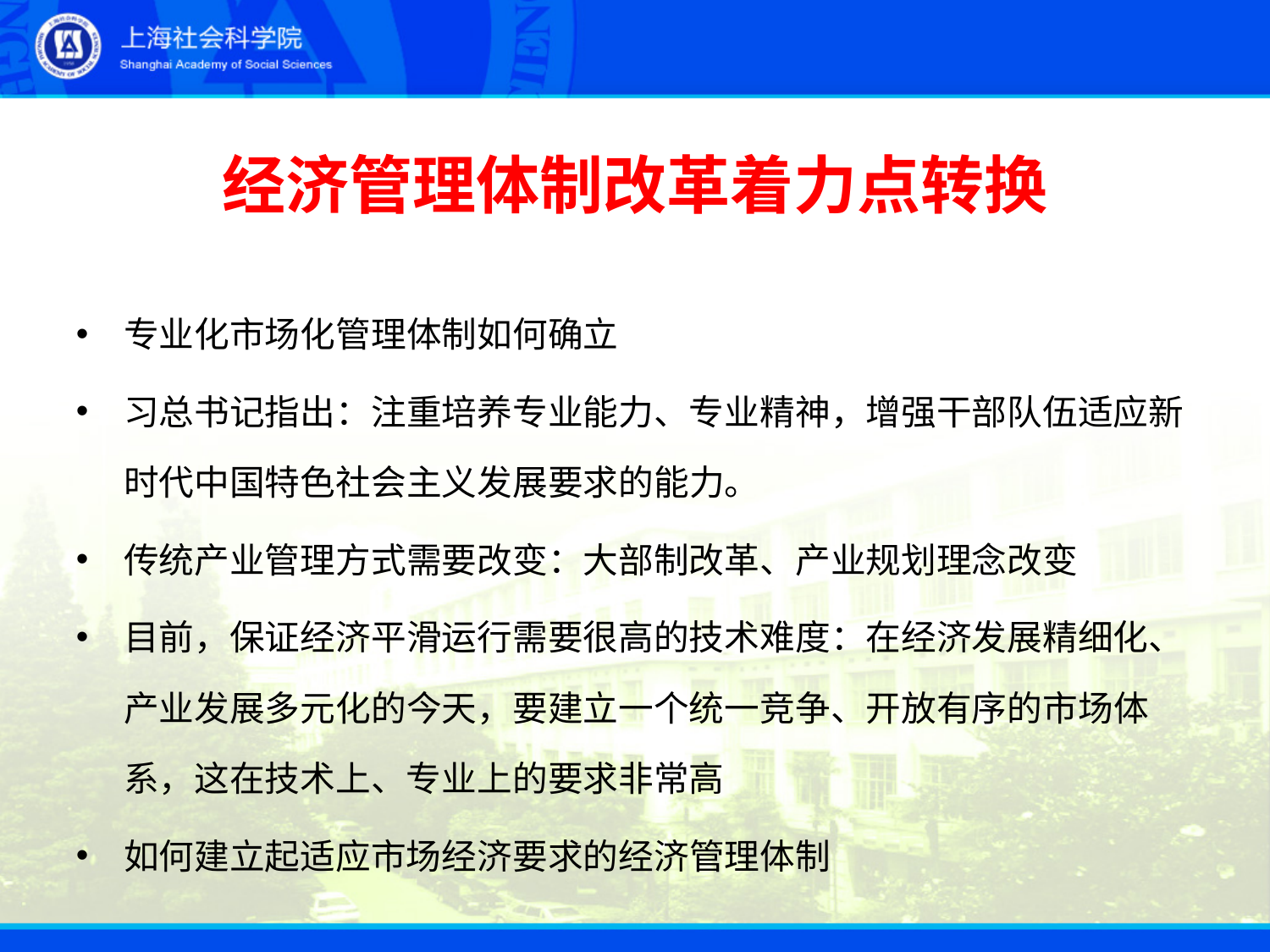

# 经济管理体制改革着力点转换
专业化市场化管理体制如何确立
习总书记指出：注重培养专业能力、专业精神，增强干部队伍适应新时代中国特色社会主义发展要求的能力。
传统产业管理方式需要改变：大部制改革、产业规划理念改变
目前，保证经济平滑运行需要很高的技术难度：在经济发展精细化、产业发展多元化的今天，要建立一个统一竞争、开放有序的市场体系，这在技术上、专业上的要求非常高
如何建立起适应市场经济要求的经济管理体制